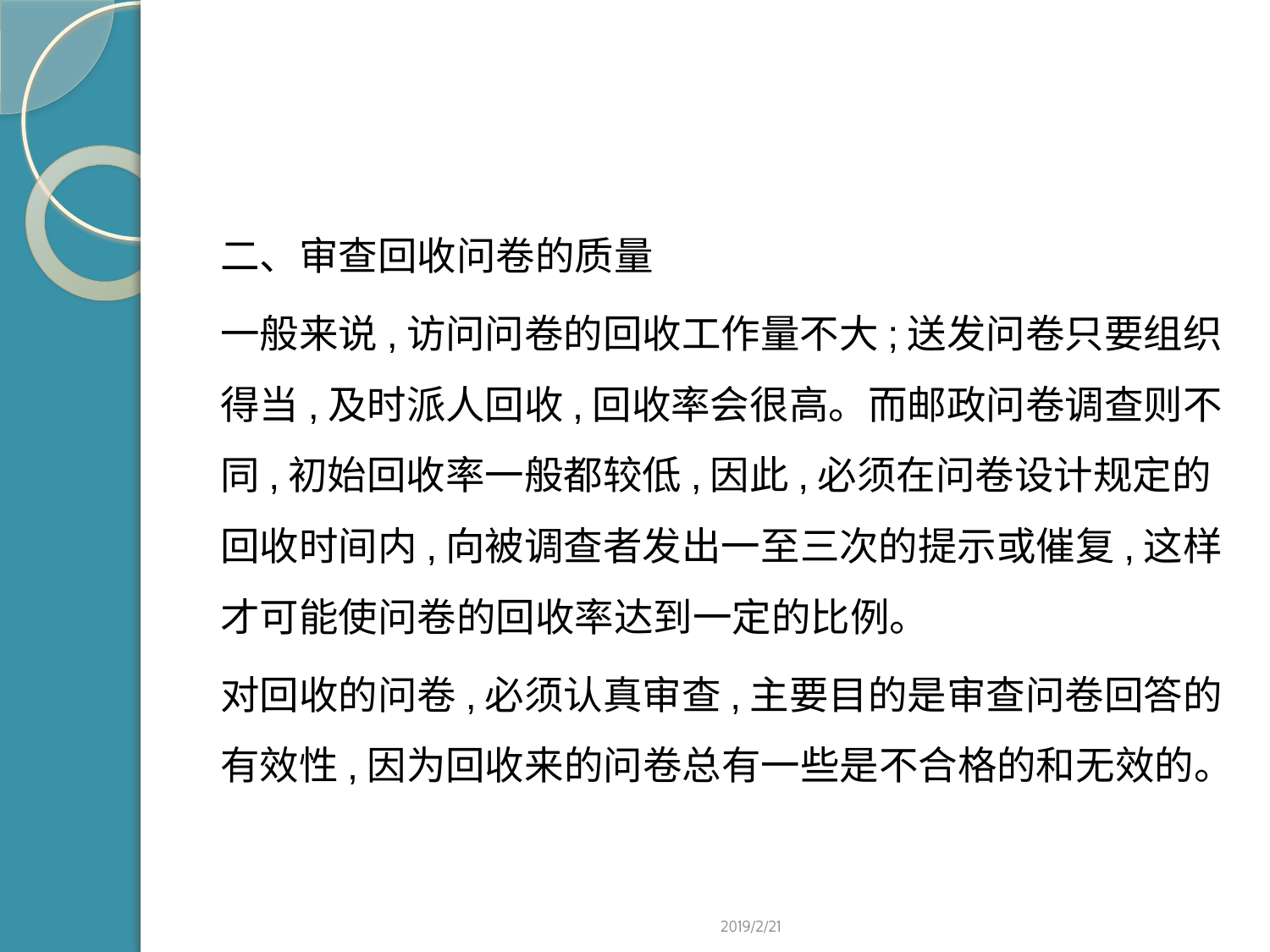

#
二、审查回收问卷的质量
一般来说,访问问卷的回收工作量不大;送发问卷只要组织得当,及时派人回收,回收率会很高。而邮政问卷调查则不同,初始回收率一般都较低,因此,必须在问卷设计规定的回收时间内,向被调查者发出一至三次的提示或催复,这样才可能使问卷的回收率达到一定的比例。
对回收的问卷,必须认真审查,主要目的是审查问卷回答的有效性,因为回收来的问卷总有一些是不合格的和无效的。
2019/2/21